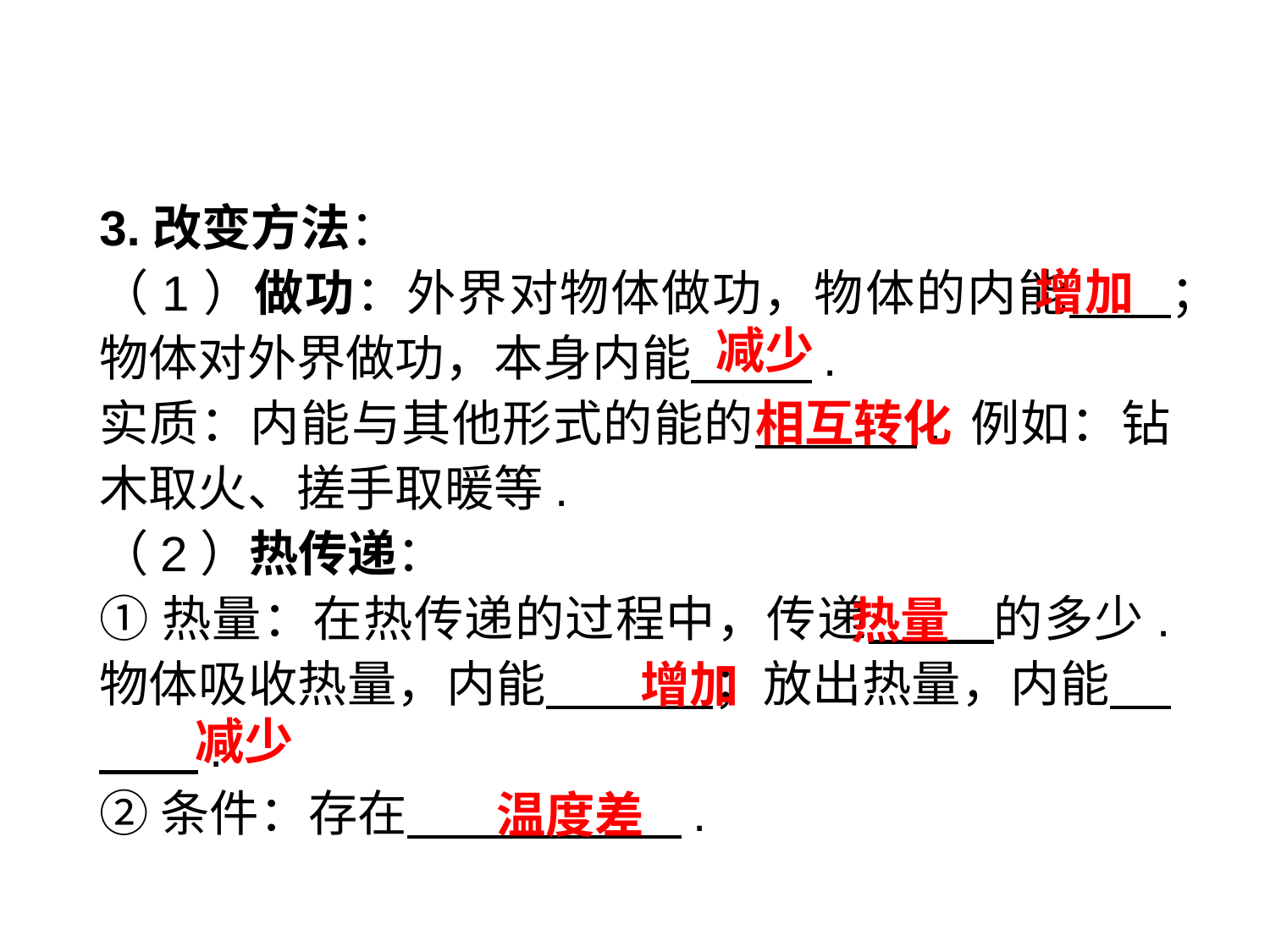

3.改变方法：
（1）做功：外界对物体做功，物体的内能　    ；物体对外界做功，本身内能　　  .
实质：内能与其他形式的能的　　     . 例如：钻木取火、搓手取暖等.
（2）热传递：
①热量：在热传递的过程中，传递　　  的多少. 物体吸收热量，内能　      　；放出热量，内能　  　　.
②条件：存在　　       　　.
增加
减少
相互转化
热量
增加
减少
温度差